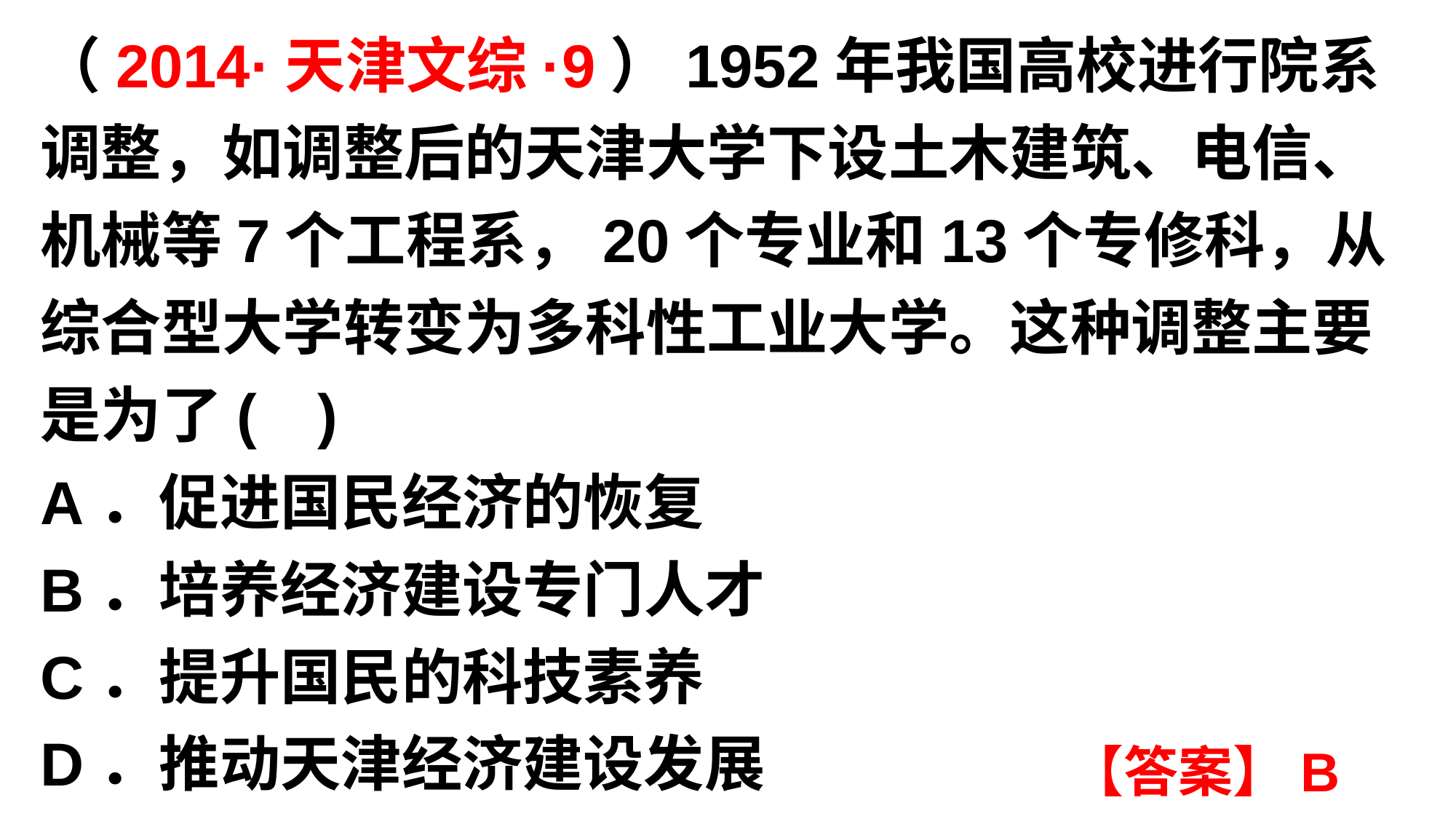

（2014·天津文综·9）1952年我国高校进行院系调整，如调整后的天津大学下设土木建筑、电信、机械等7个工程系，20个专业和13个专修科，从综合型大学转变为多科性工业大学。这种调整主要是为了(  )
A．促进国民经济的恢复
B．培养经济建设专门人才
C．提升国民的科技素养
D．推动天津经济建设发展
【答案】B